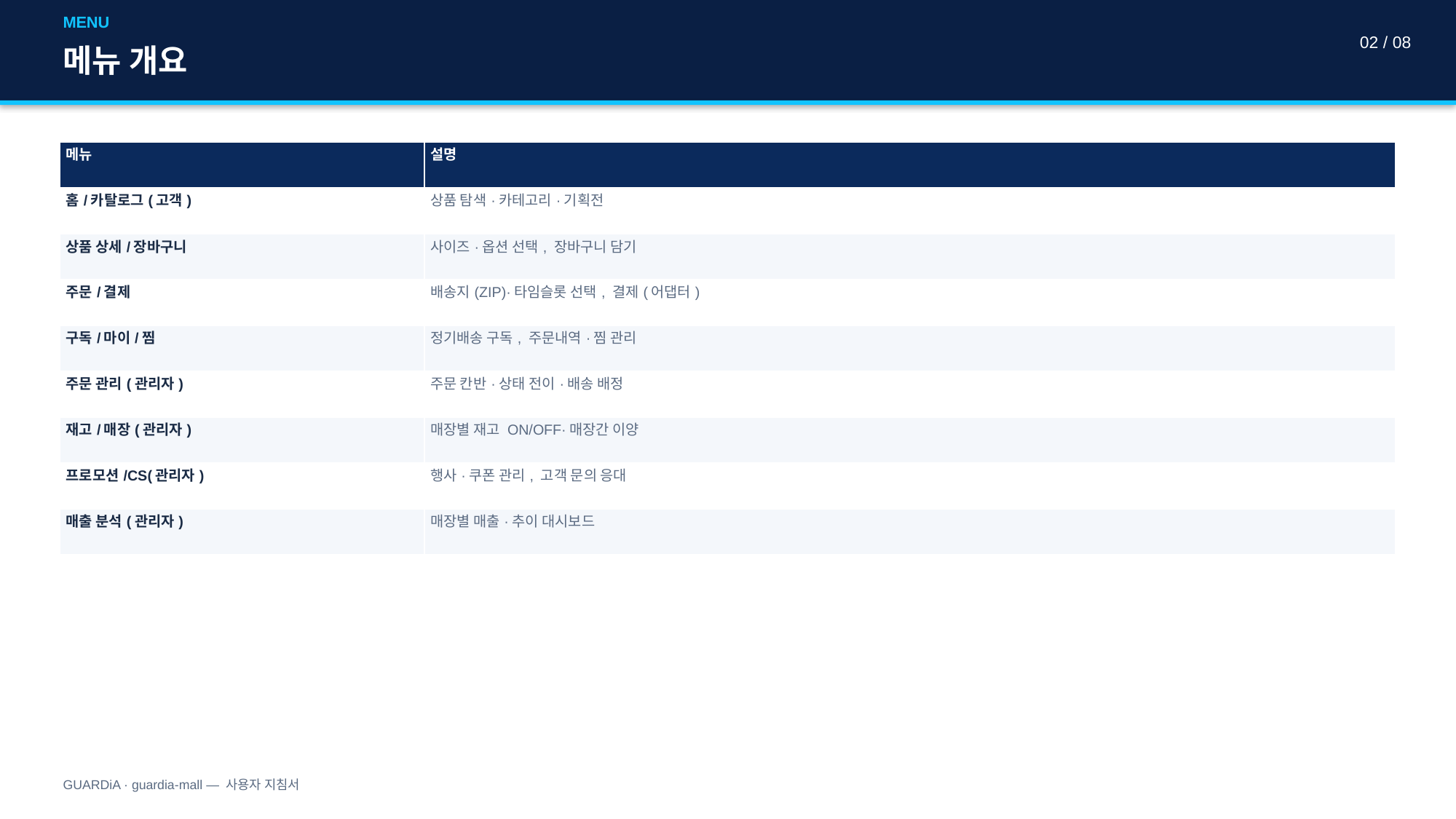

MENU
02 / 08
메뉴 개요

| 메뉴 | 설명 |
| --- | --- |
| 홈/카탈로그(고객) | 상품 탐색·카테고리·기획전 |
| 상품 상세/장바구니 | 사이즈·옵션 선택, 장바구니 담기 |
| 주문/결제 | 배송지(ZIP)·타임슬롯 선택, 결제(어댑터) |
| 구독/마이/찜 | 정기배송 구독, 주문내역·찜 관리 |
| 주문 관리(관리자) | 주문 칸반·상태 전이·배송 배정 |
| 재고/매장(관리자) | 매장별 재고 ON/OFF·매장간 이양 |
| 프로모션/CS(관리자) | 행사·쿠폰 관리, 고객 문의 응대 |
| 매출 분석(관리자) | 매장별 매출·추이 대시보드 |
GUARDiA · guardia-mall — 사용자 지침서